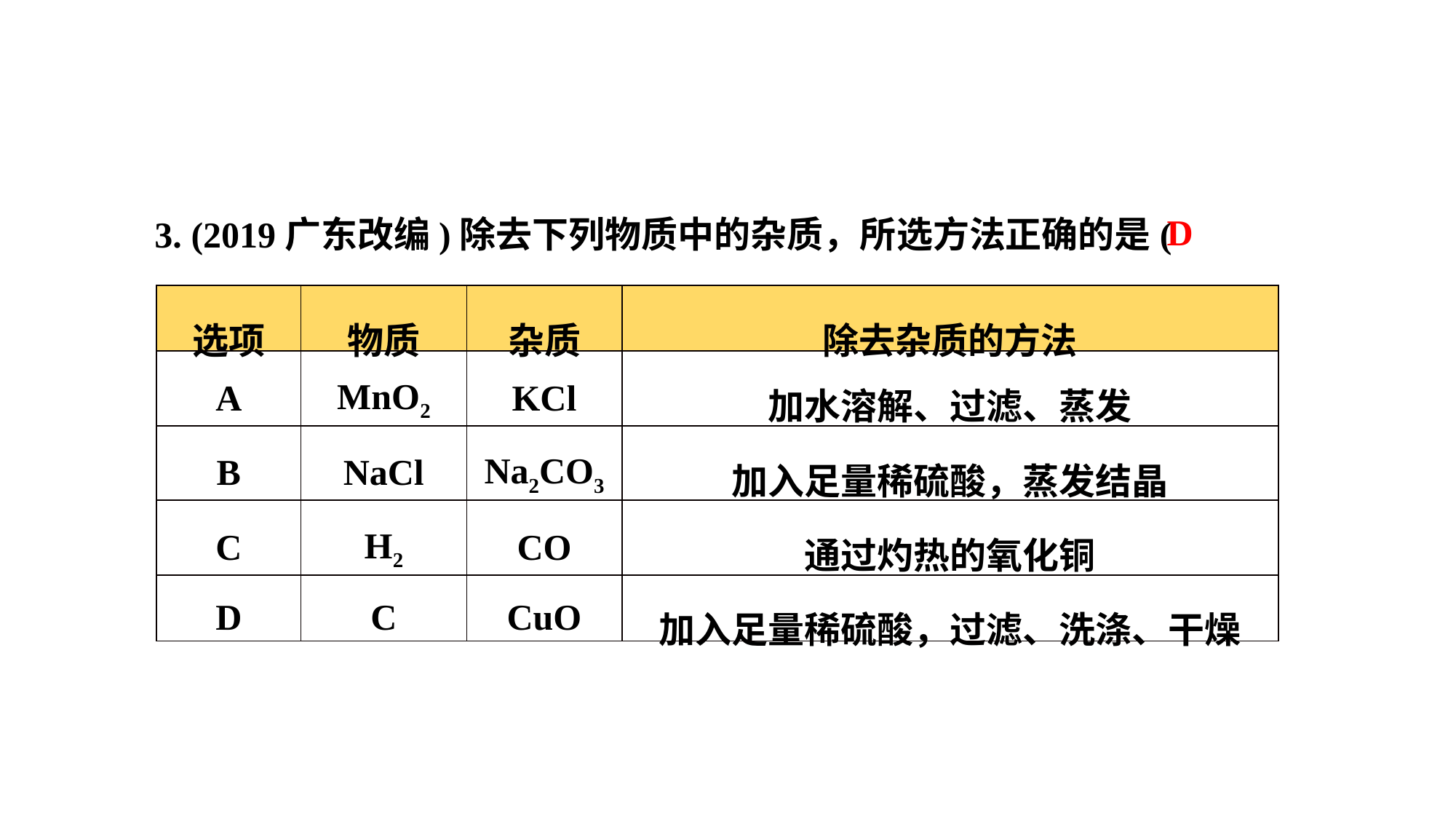

3. (2019广东改编)除去下列物质中的杂质，所选方法正确的是(　　)
D
| 选项 | 物质 | 杂质 | 除去杂质的方法 |
| --- | --- | --- | --- |
| A | MnO2 | KCl | 加水溶解、过滤、蒸发 |
| B | NaCl | Na2CO3 | 加入足量稀硫酸，蒸发结晶 |
| C | H2 | CO | 通过灼热的氧化铜 |
| D | C | CuO | 加入足量稀硫酸，过滤、洗涤、干燥 |